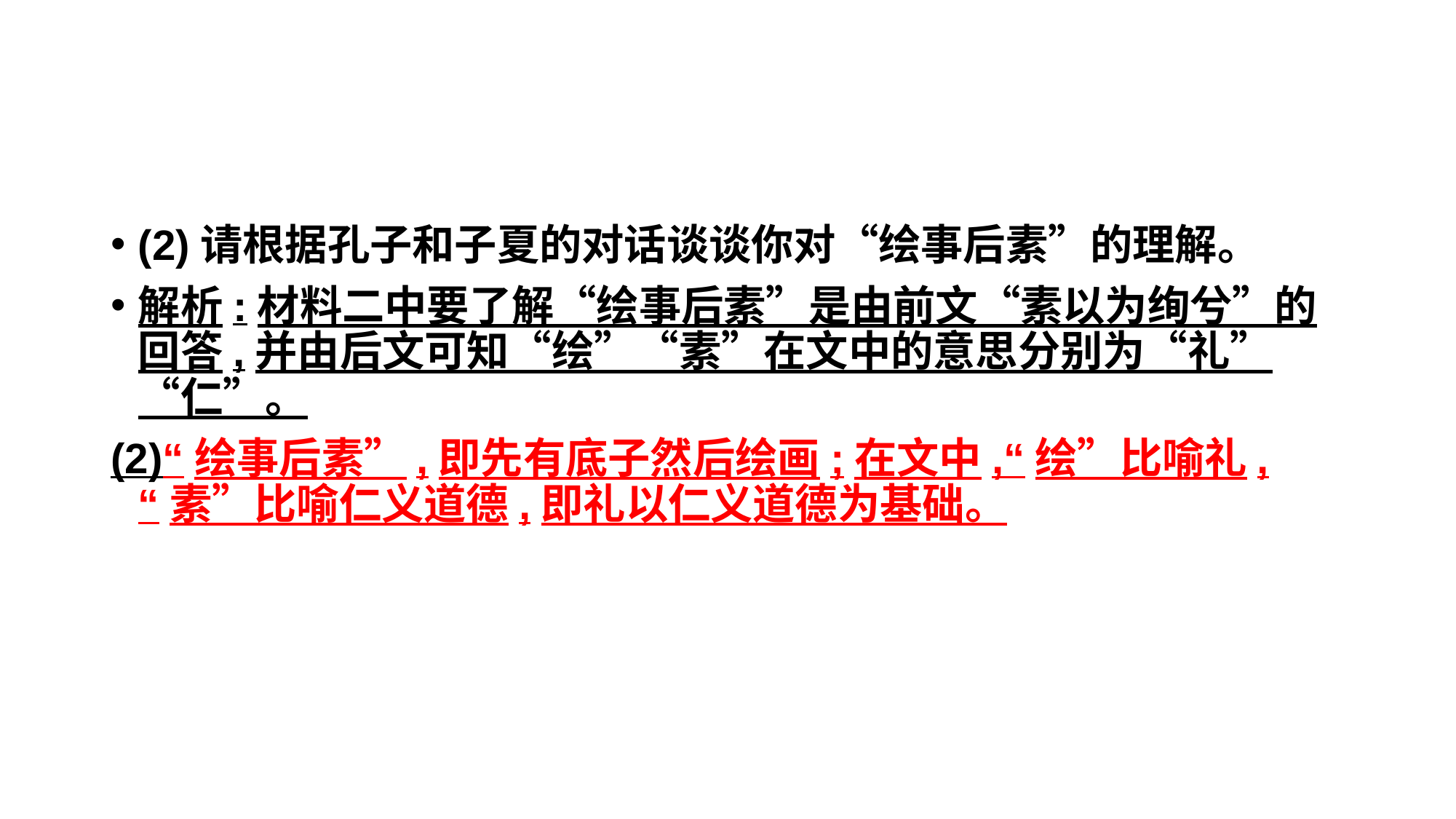

#
(2)请根据孔子和子夏的对话谈谈你对“绘事后素”的理解。
解析:材料二中要了解“绘事后素”是由前文“素以为绚兮”的回答,并由后文可知“绘”“素”在文中的意思分别为“礼”“仁”。
(2)“绘事后素”,即先有底子然后绘画;在文中,“绘”比喻礼,“素”比喻仁义道德,即礼以仁义道德为基础。